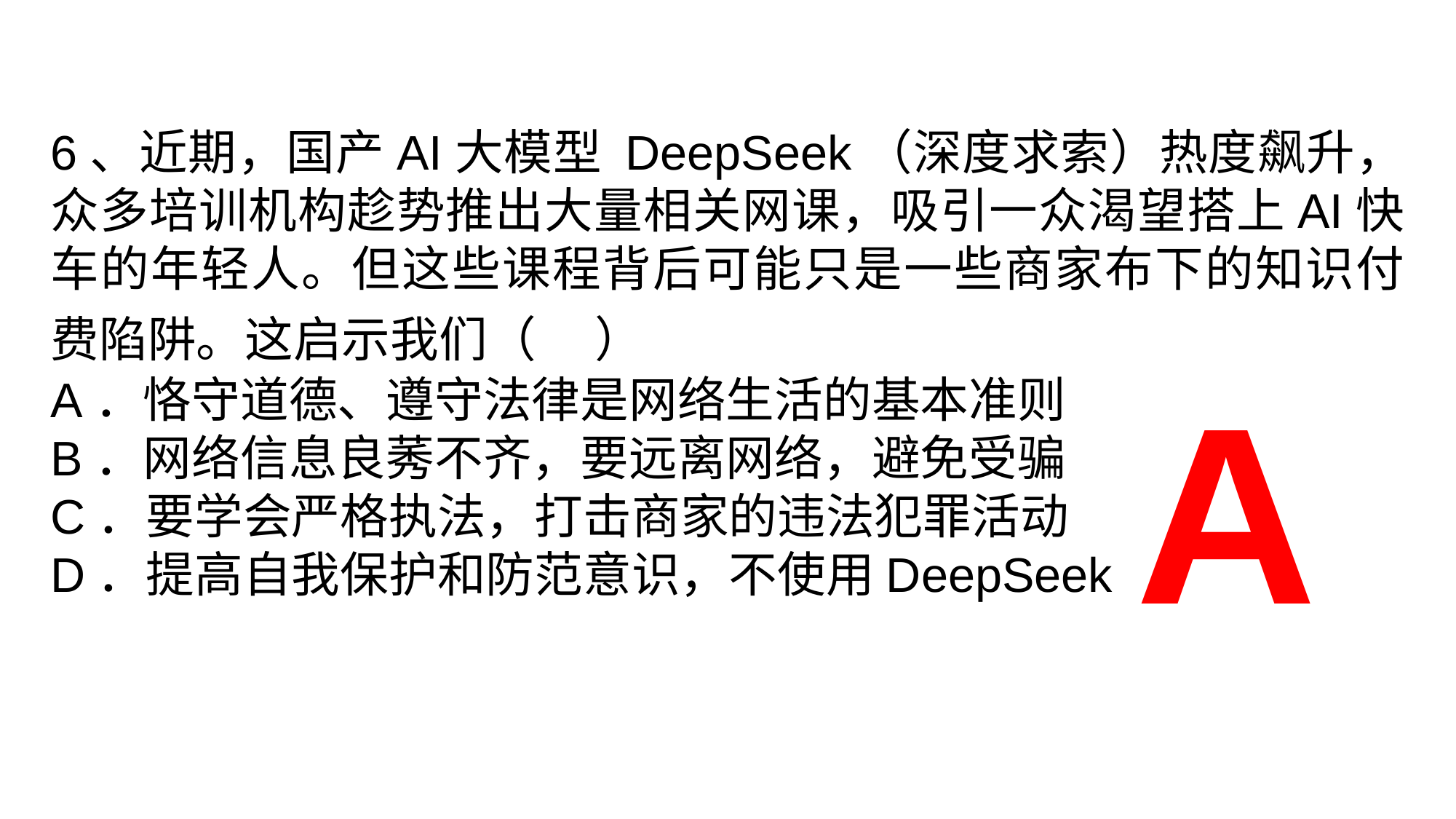

6、近期，国产AI大模型 DeepSeek（深度求索）热度飙升，众多培训机构趁势推出大量相关网课，吸引一众渴望搭上AI快车的年轻人。但这些课程背后可能只是一些商家布下的知识付费陷阱。这启示我们（     ）
A．恪守道德、遵守法律是网络生活的基本准则
B．网络信息良莠不齐，要远离网络，避免受骗
C．要学会严格执法，打击商家的违法犯罪活动
D．提高自我保护和防范意识，不使用DeepSeek
 A